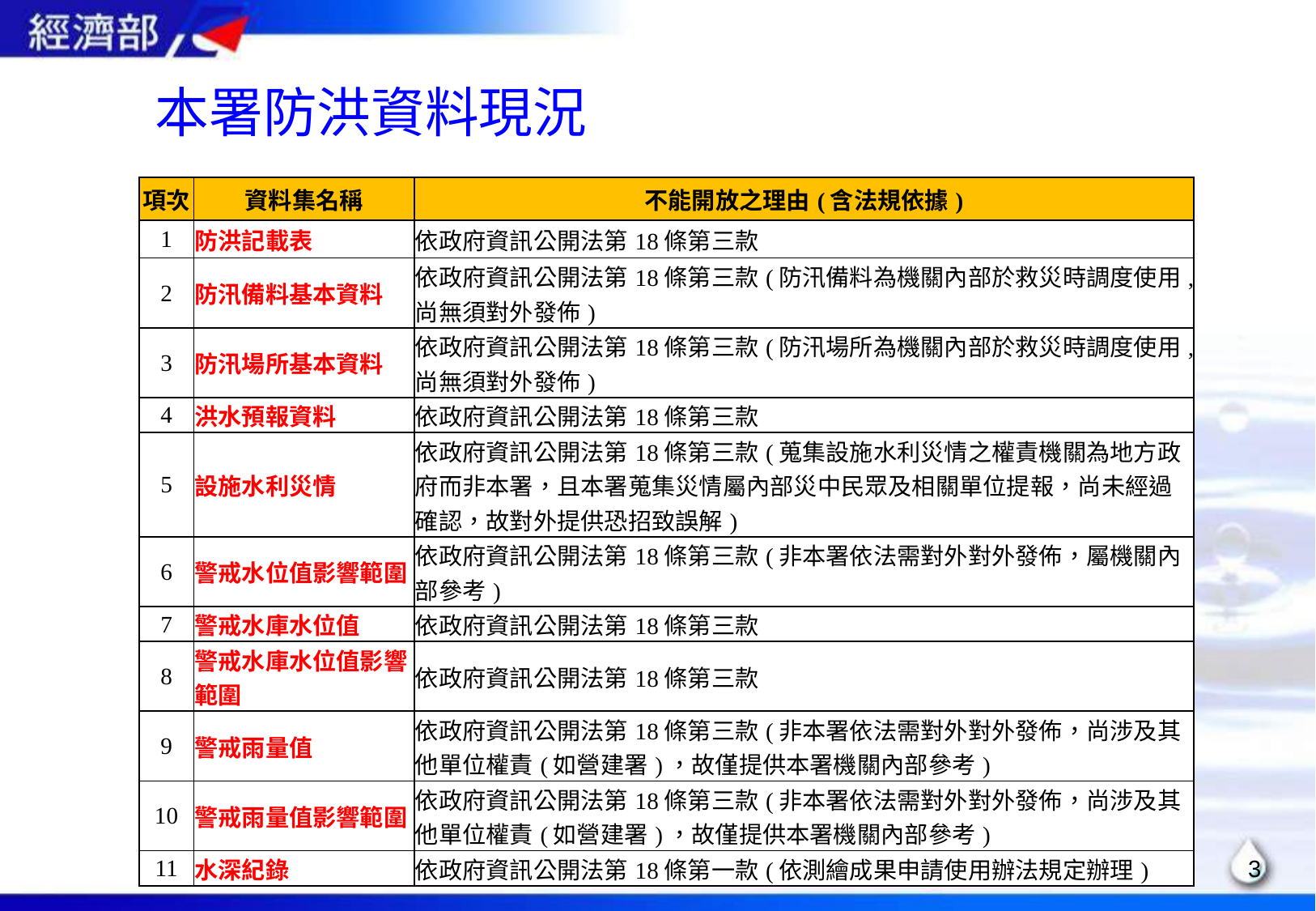

# 本署防洪資料現況
| 項次 | 資料集名稱 | 不能開放之理由(含法規依據) |
| --- | --- | --- |
| 1 | 防洪記載表 | 依政府資訊公開法第18條第三款 |
| 2 | 防汛備料基本資料 | 依政府資訊公開法第18條第三款(防汛備料為機關內部於救災時調度使用,尚無須對外發佈) |
| 3 | 防汛場所基本資料 | 依政府資訊公開法第18條第三款(防汛場所為機關內部於救災時調度使用,尚無須對外發佈) |
| 4 | 洪水預報資料 | 依政府資訊公開法第18條第三款 |
| 5 | 設施水利災情 | 依政府資訊公開法第18條第三款(蒐集設施水利災情之權責機關為地方政府而非本署，且本署蒐集災情屬內部災中民眾及相關單位提報，尚未經過確認，故對外提供恐招致誤解) |
| 6 | 警戒水位值影響範圍 | 依政府資訊公開法第18條第三款(非本署依法需對外對外發佈，屬機關內部參考) |
| 7 | 警戒水庫水位值 | 依政府資訊公開法第18條第三款 |
| 8 | 警戒水庫水位值影響範圍 | 依政府資訊公開法第18條第三款 |
| 9 | 警戒雨量值 | 依政府資訊公開法第18條第三款(非本署依法需對外對外發佈，尚涉及其他單位權責(如營建署)，故僅提供本署機關內部參考) |
| 10 | 警戒雨量值影響範圍 | 依政府資訊公開法第18條第三款(非本署依法需對外對外發佈，尚涉及其他單位權責(如營建署)，故僅提供本署機關內部參考) |
| 11 | 水深紀錄 | 依政府資訊公開法第18條第一款(依測繪成果申請使用辦法規定辦理) |
3